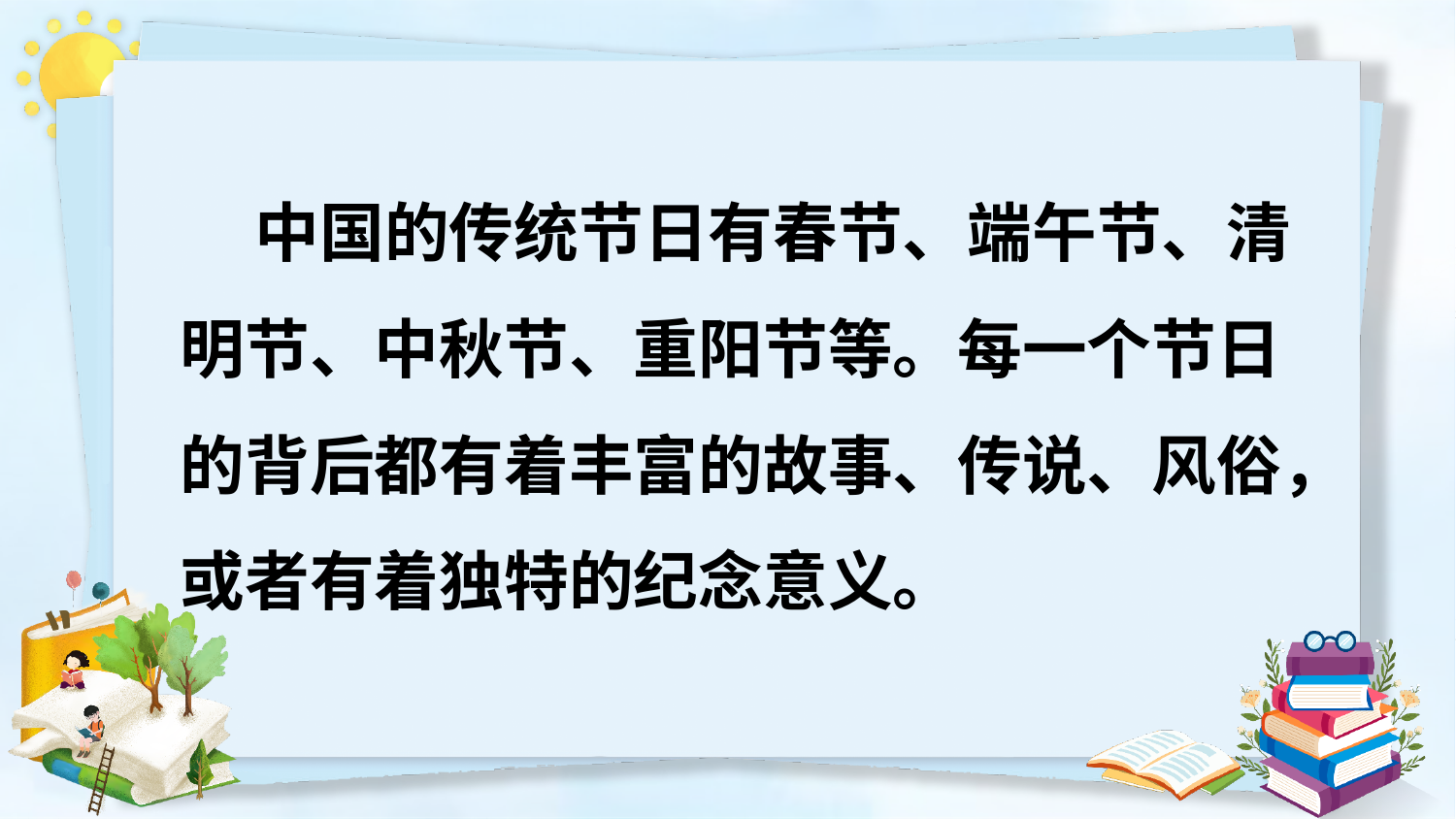

中国的传统节日有春节、端午节、清明节、中秋节、重阳节等。每一个节日的背后都有着丰富的故事、传说、风俗，或者有着独特的纪念意义。